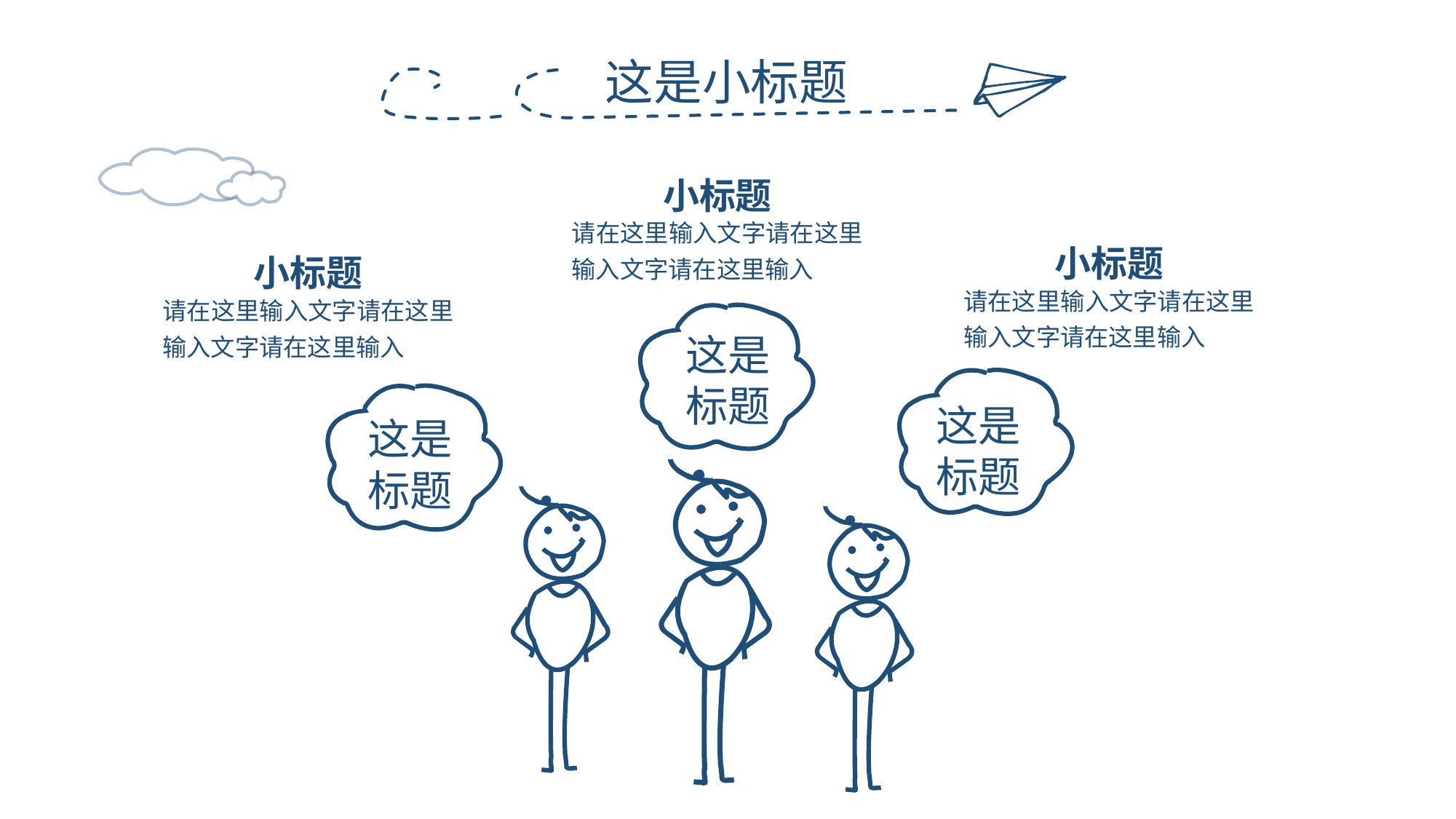

这是小标题

小标题
请在这里输入文字请在这里输入文字请在这里输入
小标题
小标题
请在这里输入文字请在这里输入文字请在这里输入
请在这里输入文字请在这里输入文字请在这里输入

这是
标题

这是
标题
这是
标题